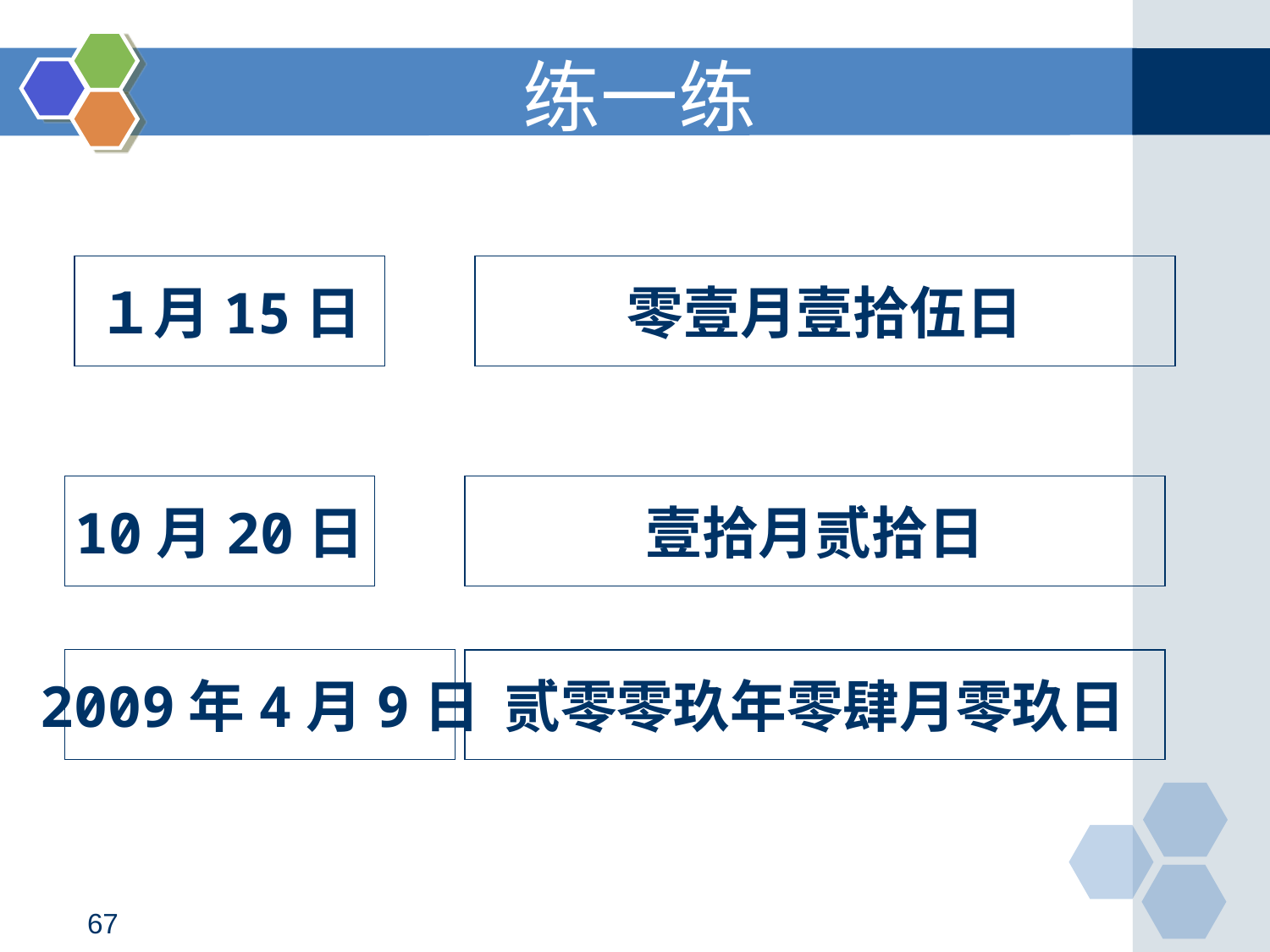

练一练
１月15日
零壹月壹拾伍日
10月20日
壹拾月贰拾日
2009年4月9日
贰零零玖年零肆月零玖日